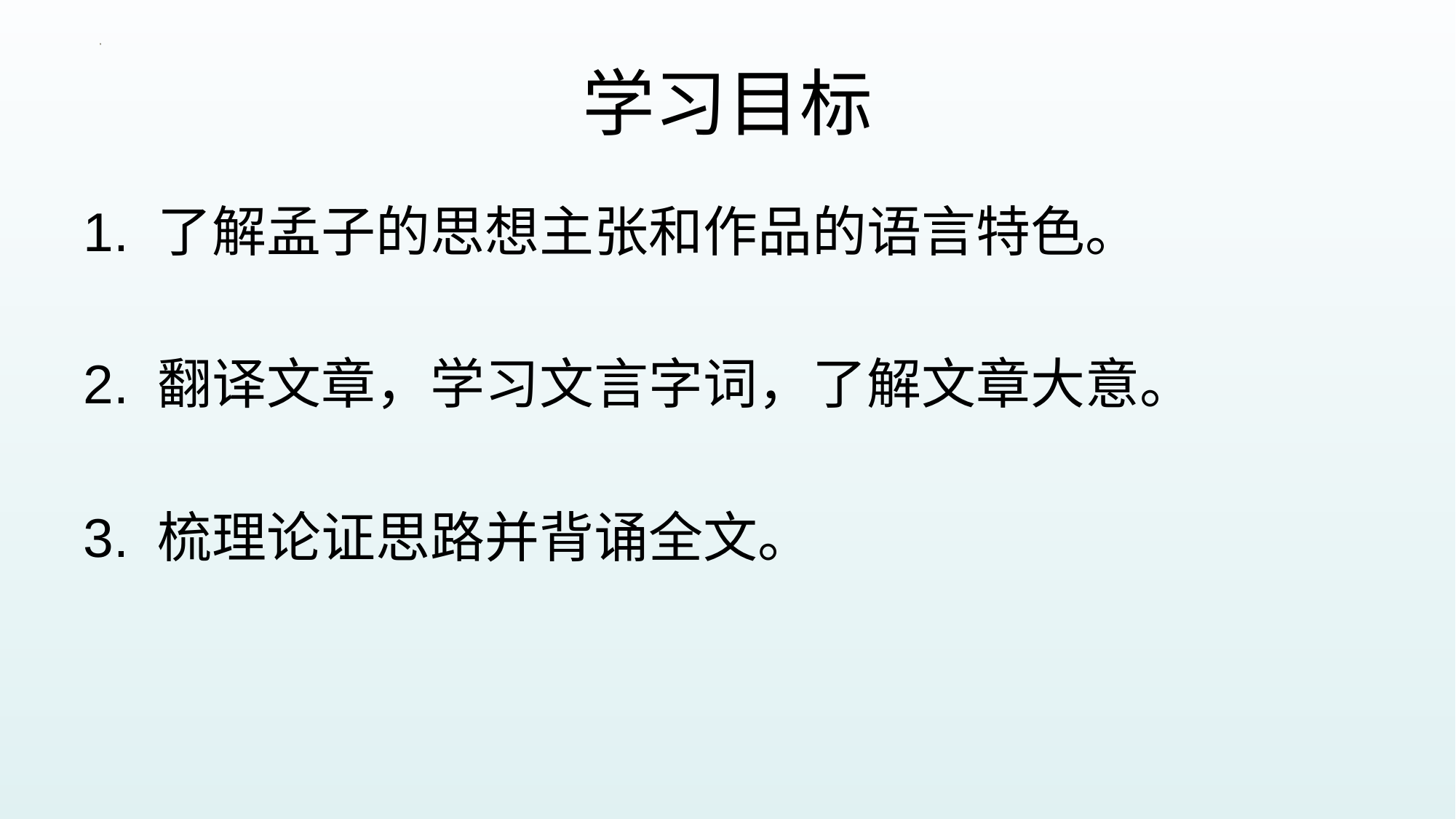

# 学习目标
1. 了解孟子的思想主张和作品的语言特色。

2. 翻译文章，学习文言字词，了解文章大意。

3. 梳理论证思路并背诵全文。